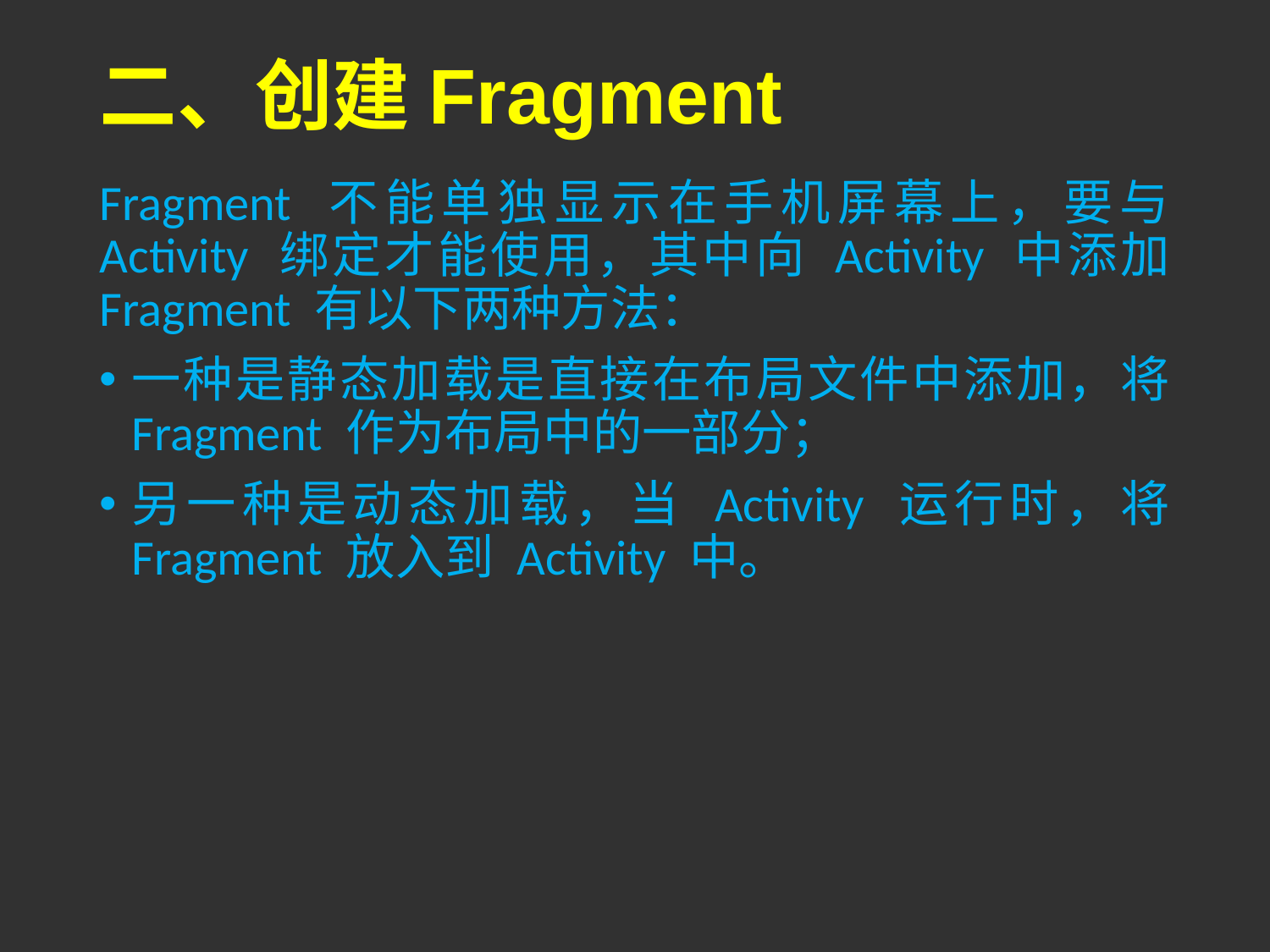

# 二、创建Fragment
Fragment 不能单独显示在手机屏幕上，要与 Activity 绑定才能使用，其中向 Activity 中添加 Fragment 有以下两种方法：
一种是静态加载是直接在布局文件中添加，将 Fragment 作为布局中的一部分；
另一种是动态加载，当 Activity 运行时，将 Fragment 放入到 Activity 中。